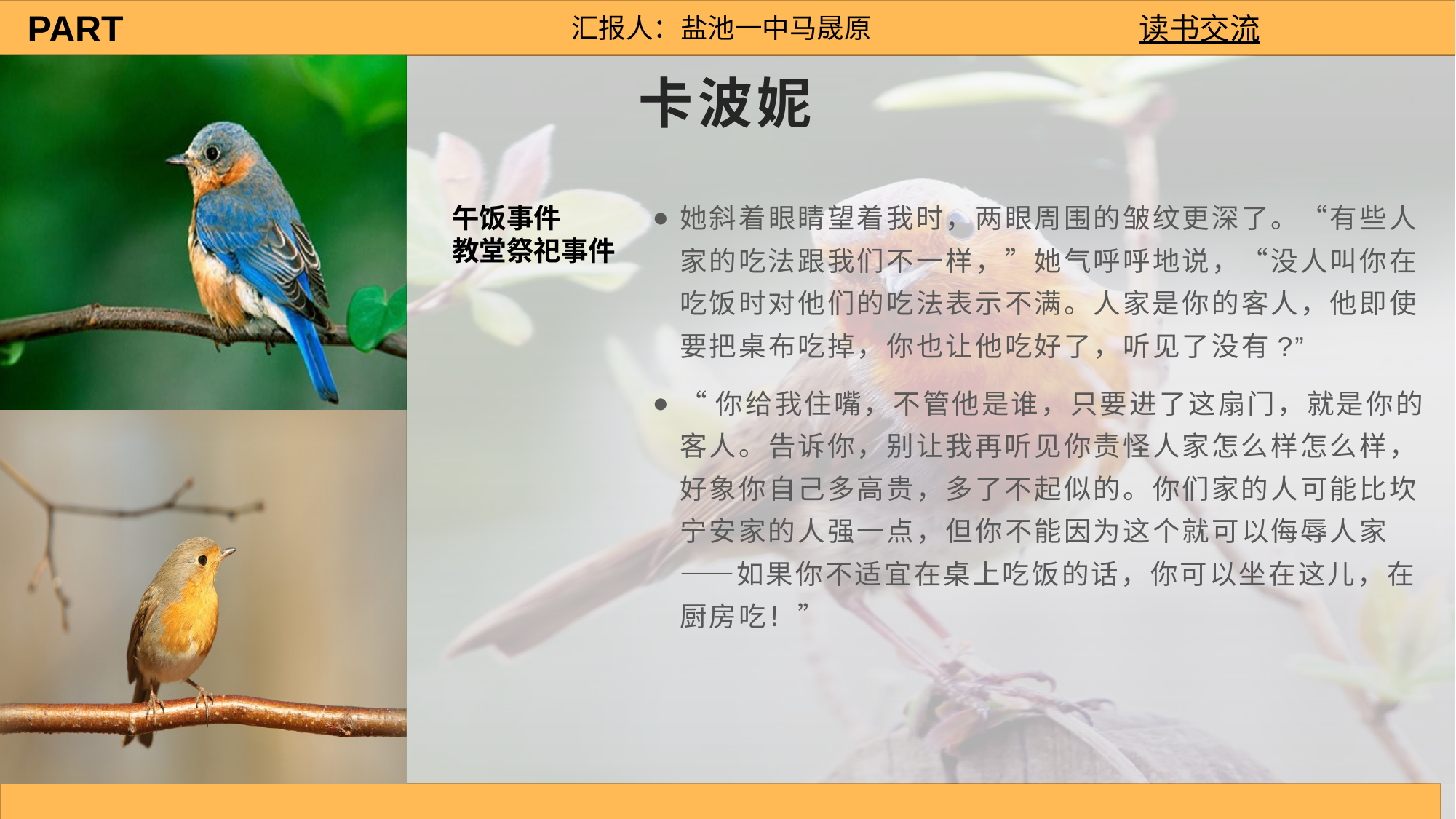

# 卡波妮
她斜着眼睛望着我时，两眼周围的皱纹更深了。“有些人家的吃法跟我们不一样，”她气呼呼地说，“没人叫你在吃饭时对他们的吃法表示不满。人家是你的客人，他即使要把桌布吃掉，你也让他吃好了，听见了没有?”
“你给我住嘴，不管他是谁，只要进了这扇门，就是你的客人。告诉你，别让我再听见你责怪人家怎么样怎么样，好象你自己多高贵，多了不起似的。你们家的人可能比坎宁安家的人强一点，但你不能因为这个就可以侮辱人家——如果你不适宜在桌上吃饭的话，你可以坐在这儿，在厨房吃！”
午饭事件
教堂祭祀事件